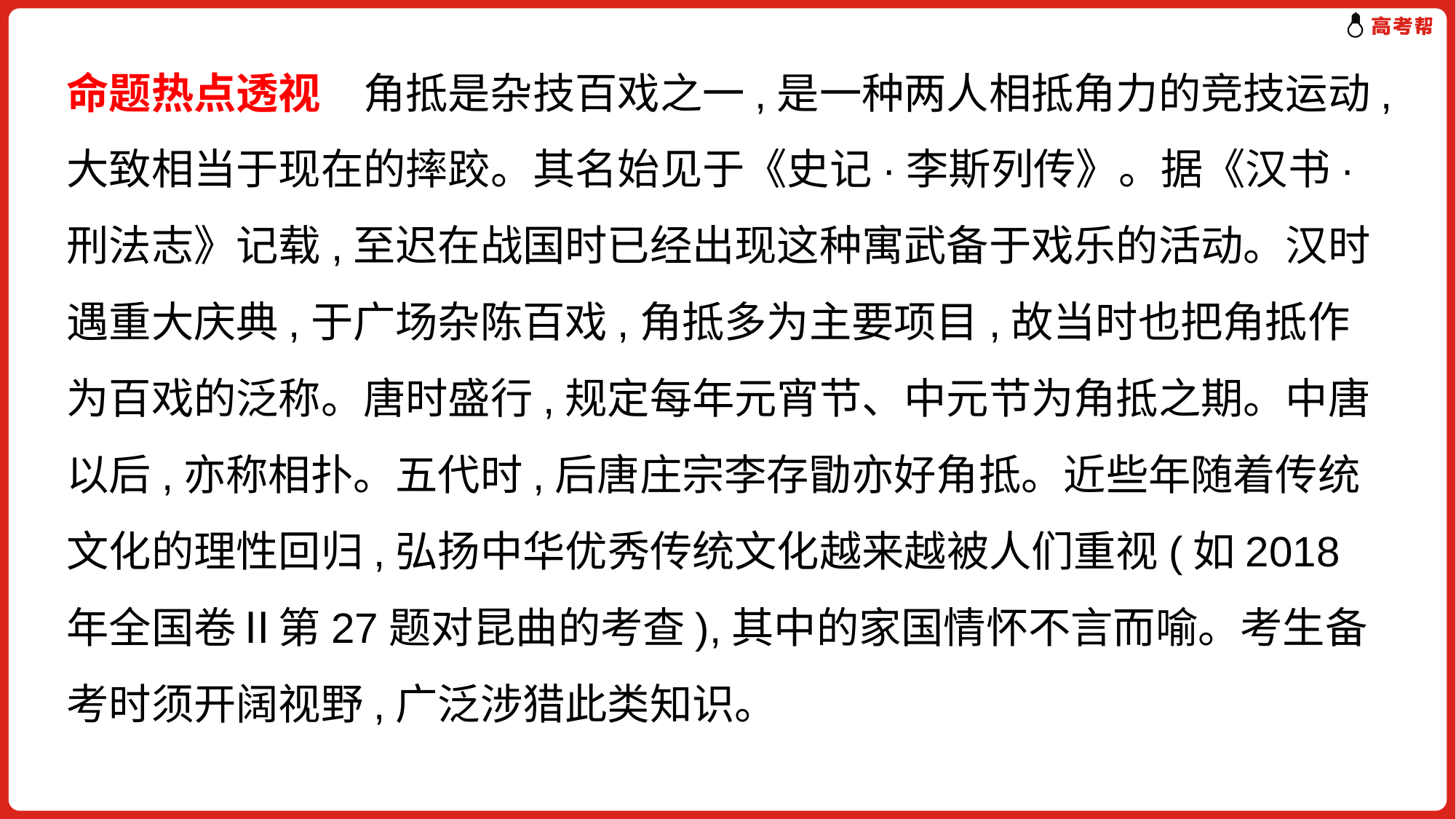

命题热点透视　角抵是杂技百戏之一,是一种两人相抵角力的竞技运动,大致相当于现在的摔跤。其名始见于《史记·李斯列传》。据《汉书·刑法志》记载,至迟在战国时已经出现这种寓武备于戏乐的活动。汉时遇重大庆典,于广场杂陈百戏,角抵多为主要项目,故当时也把角抵作为百戏的泛称。唐时盛行,规定每年元宵节、中元节为角抵之期。中唐以后,亦称相扑。五代时,后唐庄宗李存勖亦好角抵。近些年随着传统文化的理性回归,弘扬中华优秀传统文化越来越被人们重视(如2018年全国卷Ⅱ第27题对昆曲的考查),其中的家国情怀不言而喻。考生备考时须开阔视野,广泛涉猎此类知识。